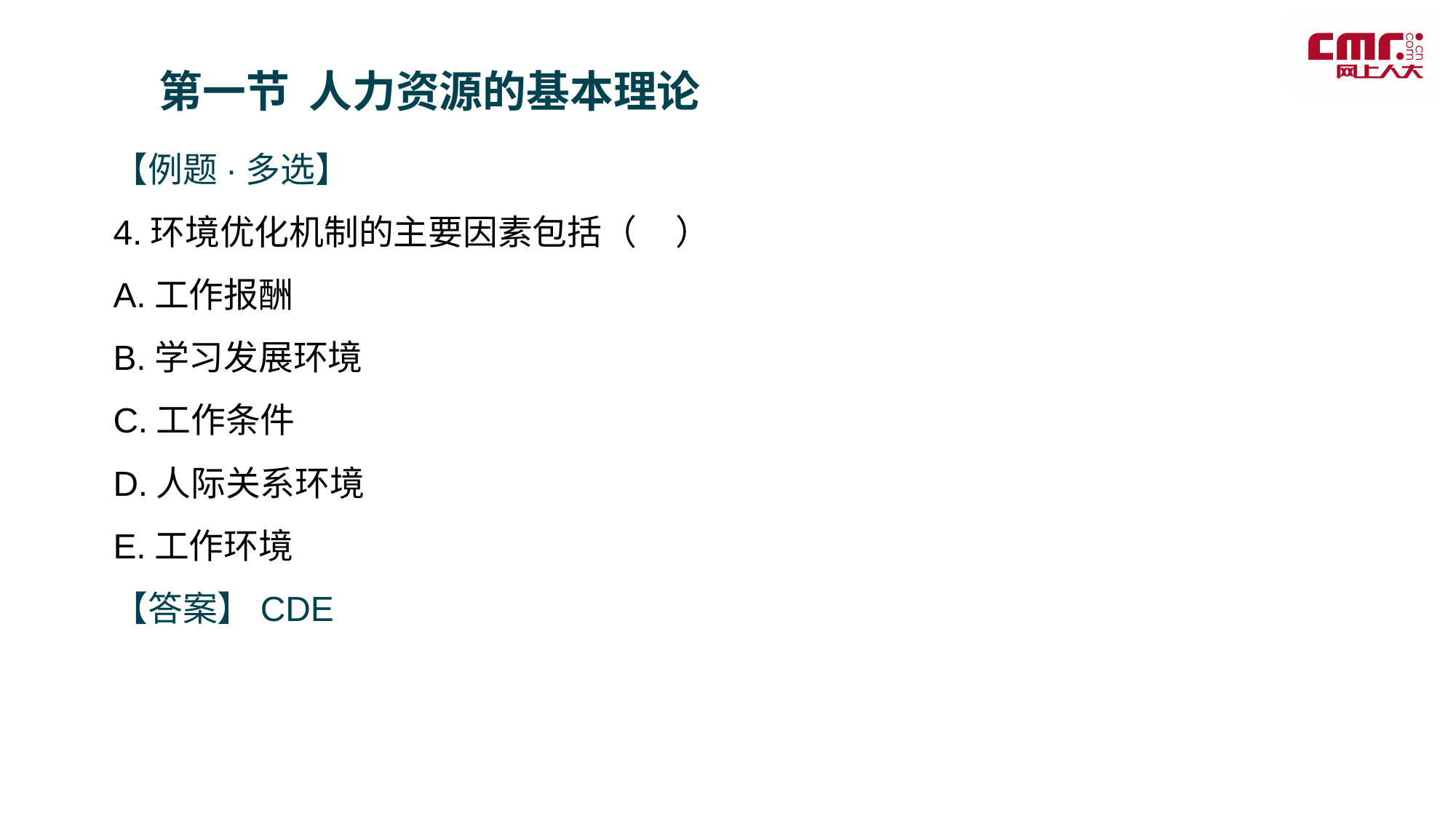

第一节  人力资源的基本理论
【例题·多选】
4.环境优化机制的主要因素包括（     ）
A.工作报酬
B.学习发展环境
C.工作条件
D.人际关系环境
E.工作环境
【答案】CDE